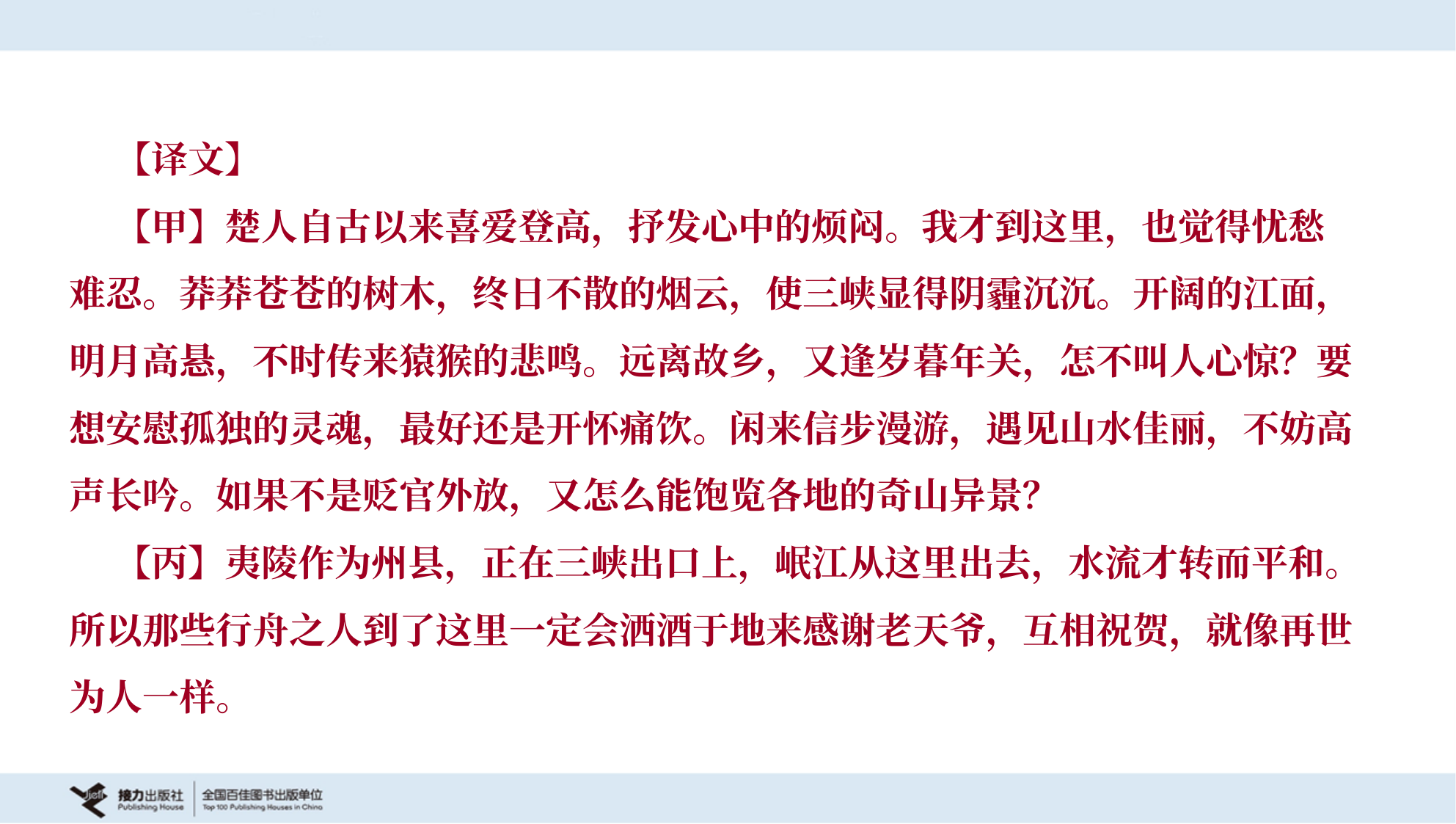

【译文】
    【甲】楚人自古以来喜爱登高，抒发心中的烦闷。我才到这里，也觉得忧愁
难忍。莽莽苍苍的树木，终日不散的烟云，使三峡显得阴霾沉沉。开阔的江面，
明月高悬，不时传来猿猴的悲鸣。远离故乡，又逢岁暮年关，怎不叫人心惊？要
想安慰孤独的灵魂，最好还是开怀痛饮。闲来信步漫游，遇见山水佳丽，不妨高
声长吟。如果不是贬官外放，又怎么能饱览各地的奇山异景？
    【丙】夷陵作为州县，正在三峡出口上，岷江从这里出去，水流才转而平和。
所以那些行舟之人到了这里一定会洒酒于地来感谢老天爷，互相祝贺，就像再世
为人一样。